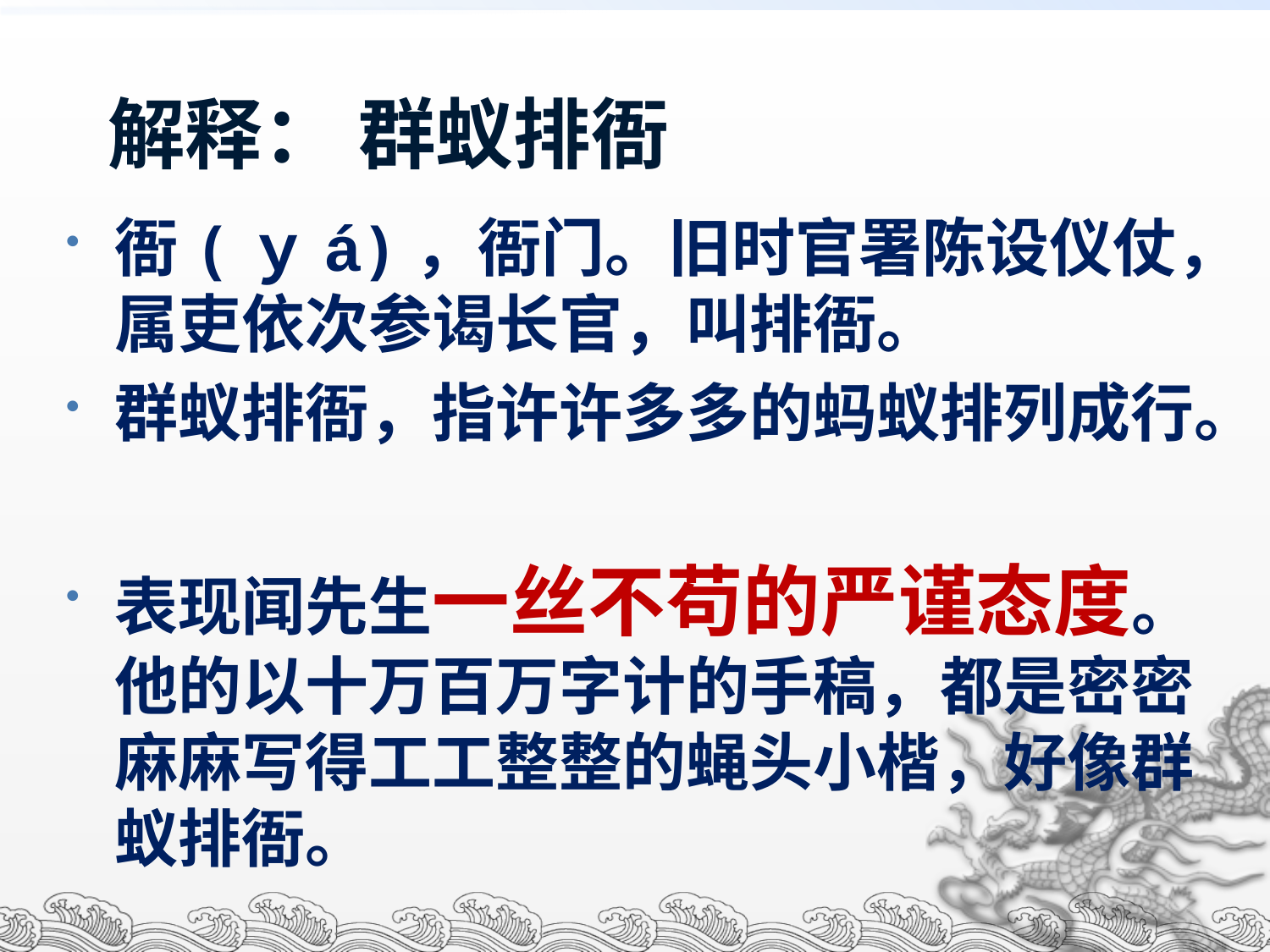

# 解释： 群蚁排衙
衙(ｙá)，衙门。旧时官署陈设仪仗，属吏依次参谒长官，叫排衙。
群蚁排衙，指许许多多的蚂蚁排列成行。

表现闻先生一丝不苟的严谨态度。他的以十万百万字计的手稿，都是密密麻麻写得工工整整的蝇头小楷，好像群蚁排衙。